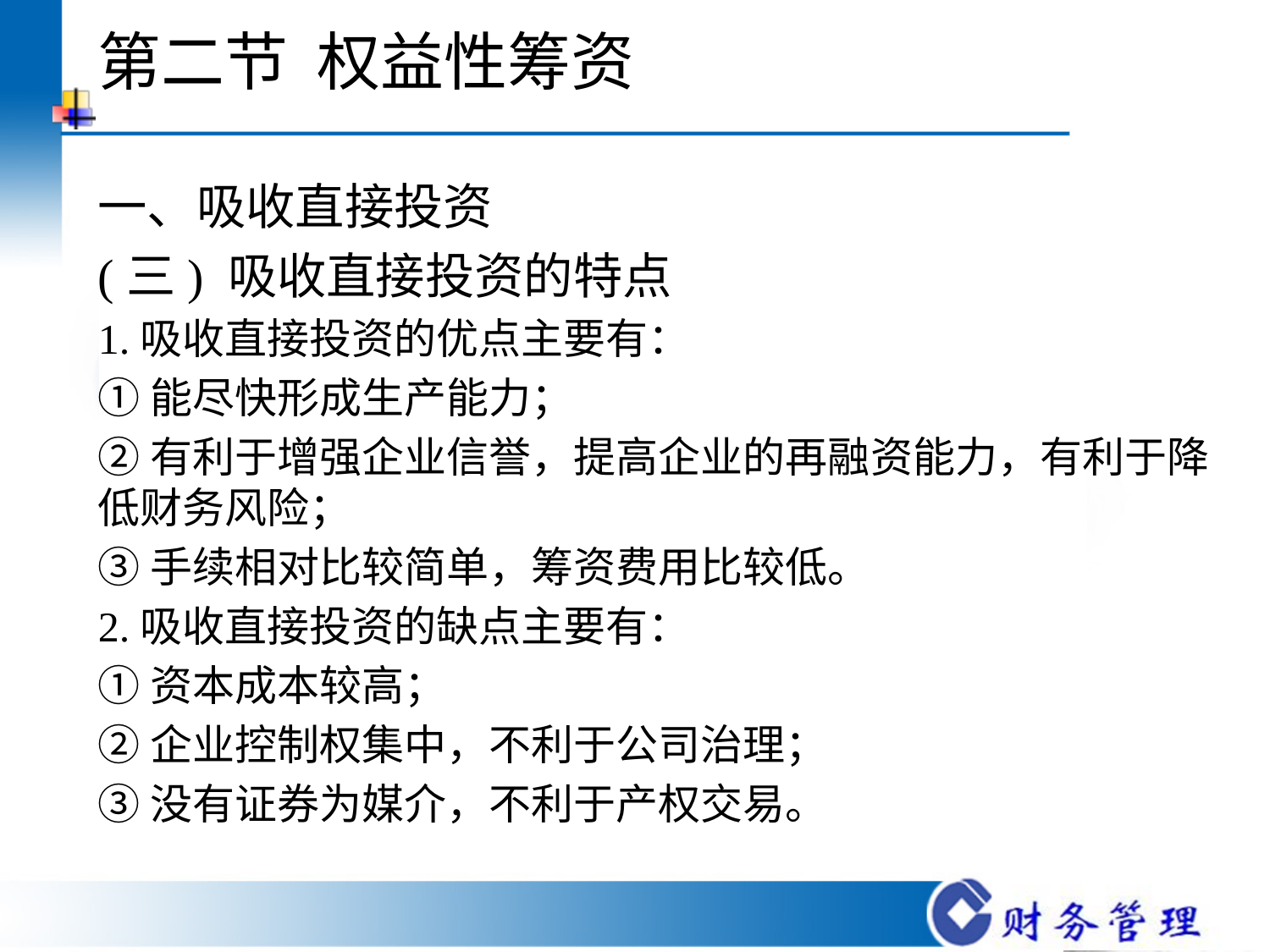

# 第二节  权益性筹资
一、吸收直接投资
(三) 吸收直接投资的特点
1.吸收直接投资的优点主要有：
①能尽快形成生产能力；
②有利于增强企业信誉，提高企业的再融资能力，有利于降低财务风险；
③手续相对比较简单，筹资费用比较低。
2.吸收直接投资的缺点主要有：
①资本成本较高；
②企业控制权集中，不利于公司治理；
③没有证券为媒介，不利于产权交易。

15